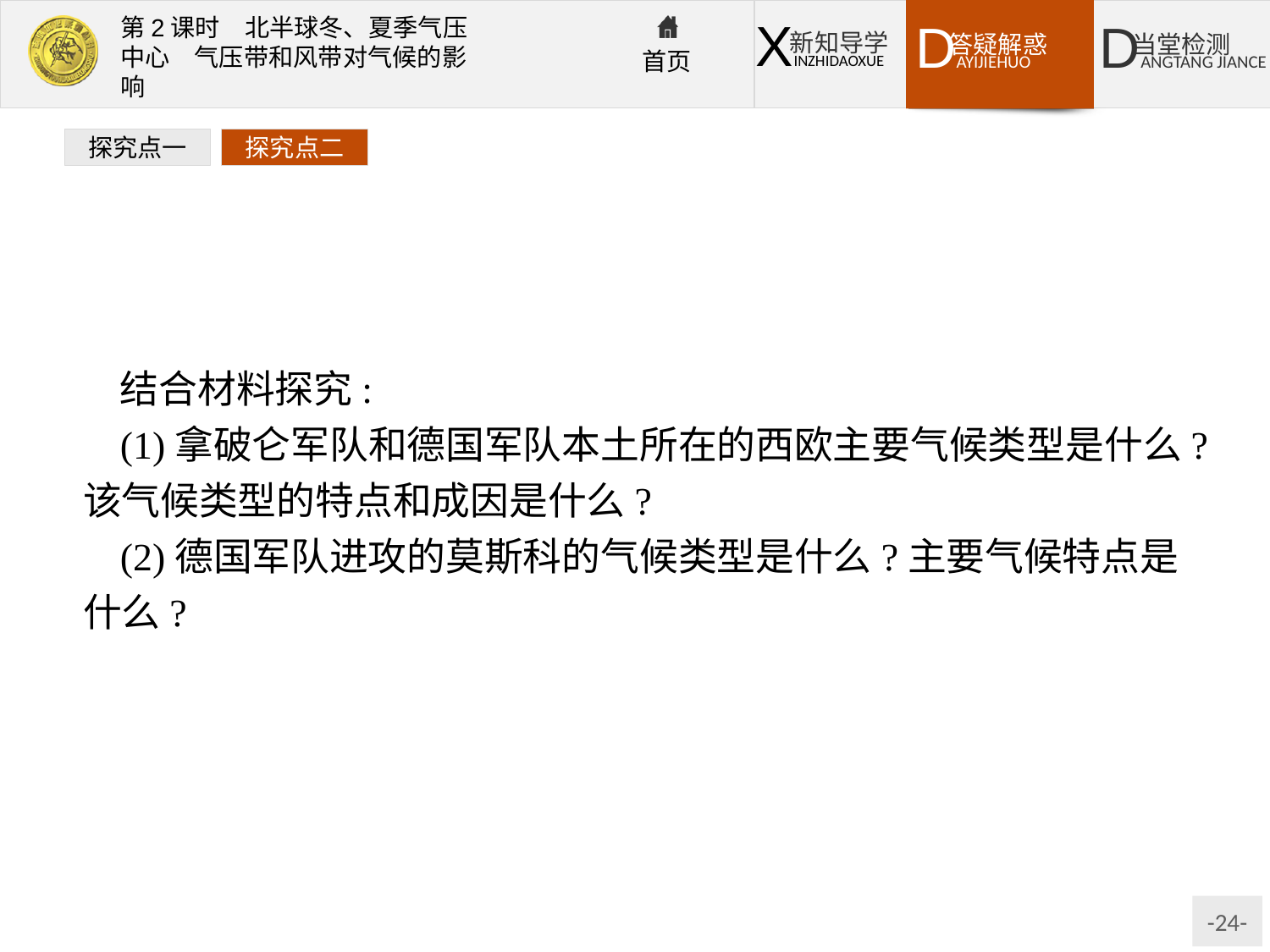

探究点一
探究点二
结合材料探究:
(1)拿破仑军队和德国军队本土所在的西欧主要气候类型是什么?该气候类型的特点和成因是什么?
(2)德国军队进攻的莫斯科的气候类型是什么?主要气候特点是什么?